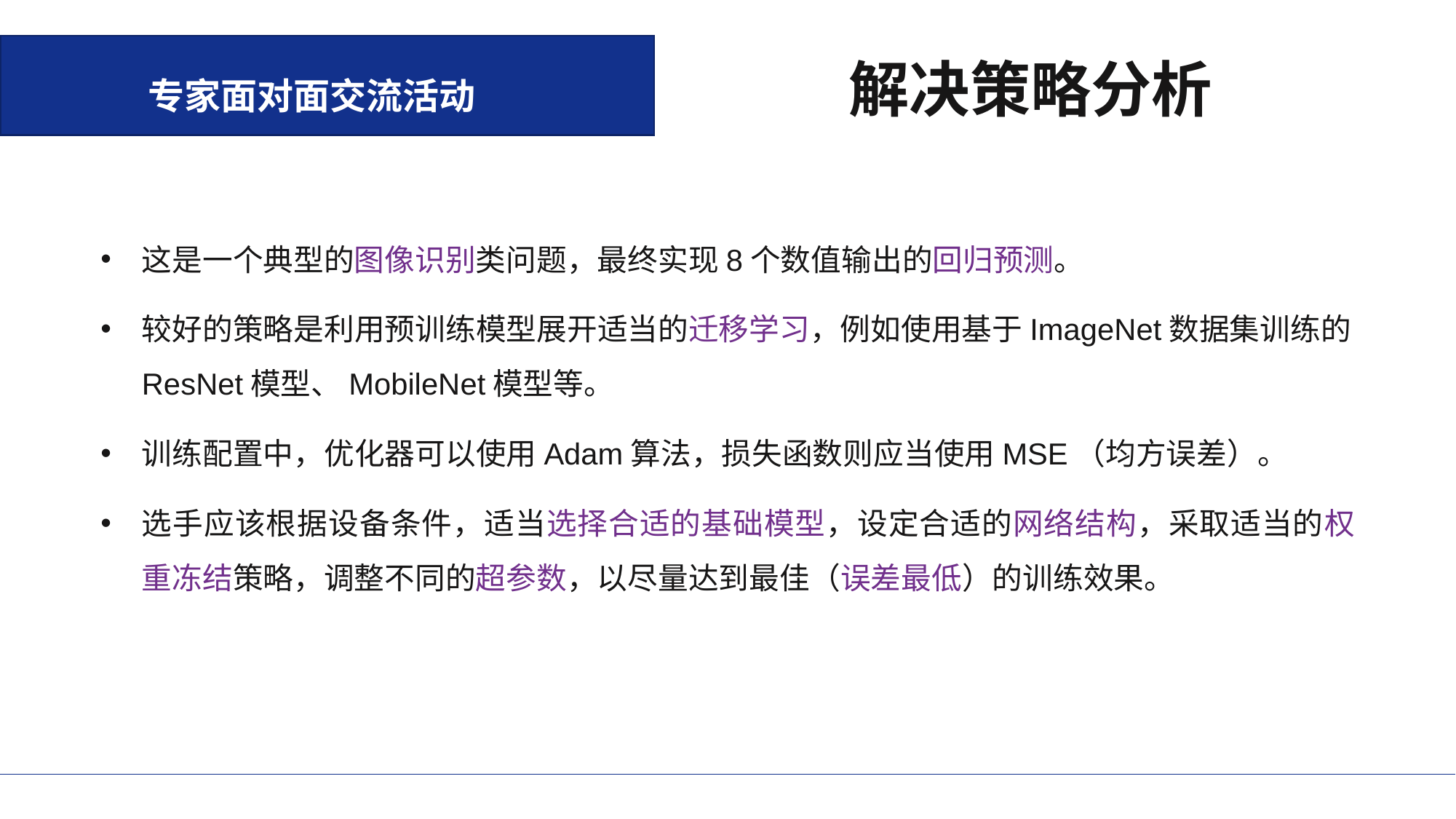

解决策略分析
专家面对面交流活动
这是一个典型的图像识别类问题，最终实现8个数值输出的回归预测。
较好的策略是利用预训练模型展开适当的迁移学习，例如使用基于ImageNet数据集训练的ResNet模型、MobileNet模型等。
训练配置中，优化器可以使用Adam算法，损失函数则应当使用MSE（均方误差）。
选手应该根据设备条件，适当选择合适的基础模型，设定合适的网络结构，采取适当的权重冻结策略，调整不同的超参数，以尽量达到最佳（误差最低）的训练效果。